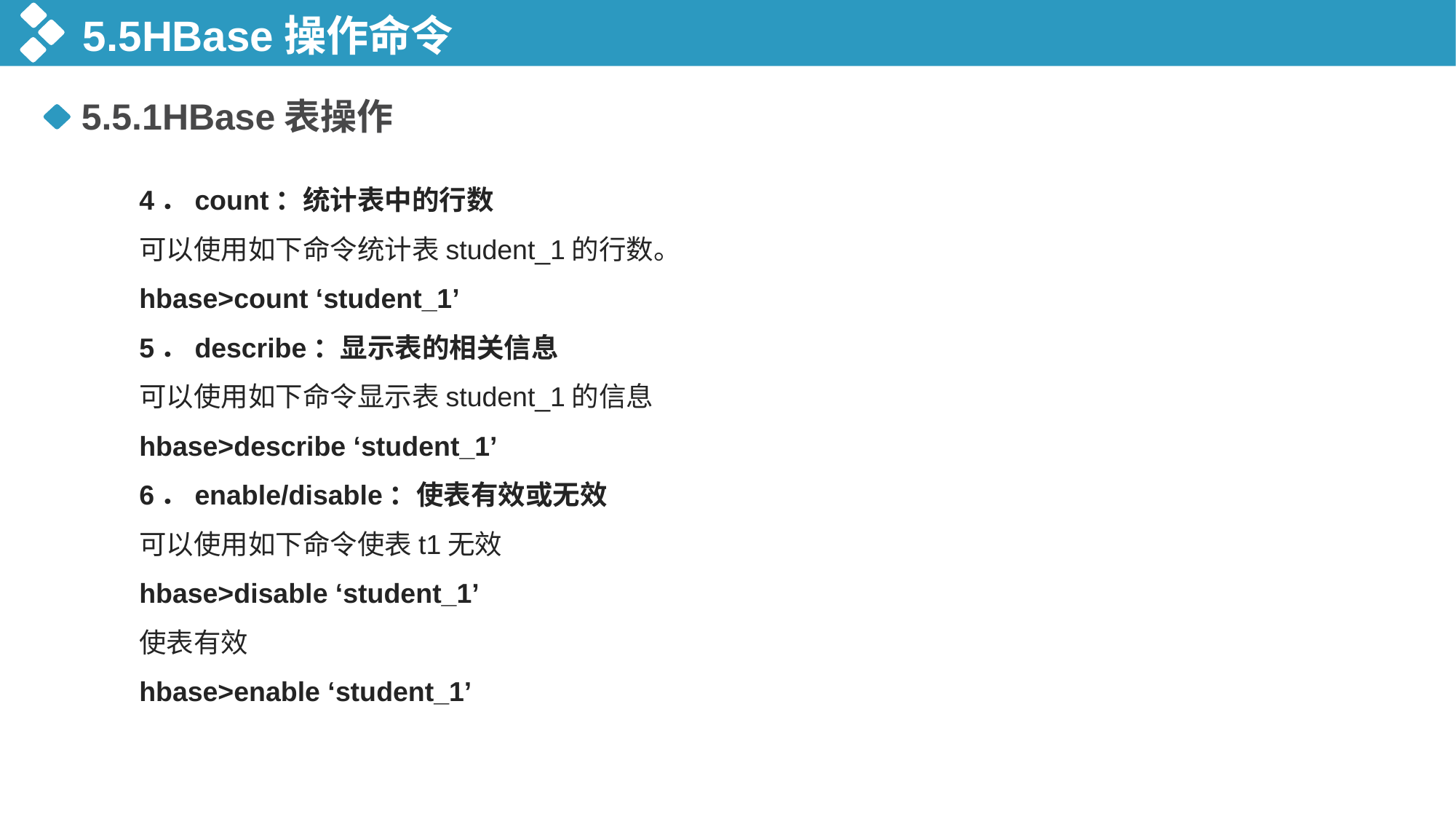

5.5HBase操作命令
5.5.1HBase表操作

4．count：统计表中的行数
可以使用如下命令统计表student_1的行数。
hbase>count ‘student_1’
5．describe：显示表的相关信息
可以使用如下命令显示表student_1的信息
hbase>describe ‘student_1’
6．enable/disable：使表有效或无效
可以使用如下命令使表t1无效
hbase>disable ‘student_1’
使表有效
hbase>enable ‘student_1’